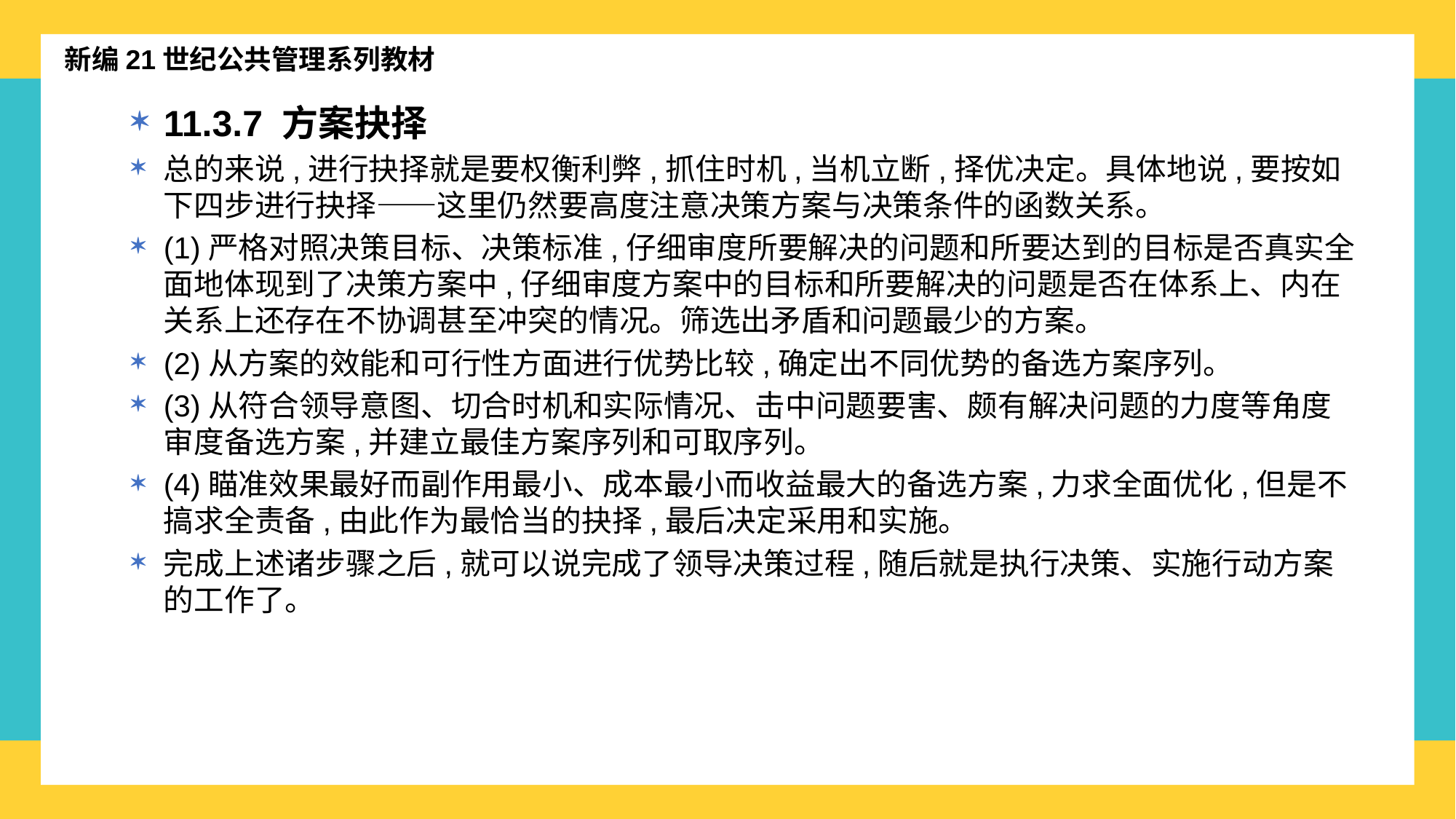

新编21世纪公共管理系列教材
11.3.7 方案抉择
总的来说,进行抉择就是要权衡利弊,抓住时机,当机立断,择优决定。具体地说,要按如下四步进行抉择——这里仍然要高度注意决策方案与决策条件的函数关系。
(1)严格对照决策目标、决策标准,仔细审度所要解决的问题和所要达到的目标是否真实全面地体现到了决策方案中,仔细审度方案中的目标和所要解决的问题是否在体系上、内在关系上还存在不协调甚至冲突的情况。筛选出矛盾和问题最少的方案。
(2)从方案的效能和可行性方面进行优势比较,确定出不同优势的备选方案序列。
(3)从符合领导意图、切合时机和实际情况、击中问题要害、颇有解决问题的力度等角度审度备选方案,并建立最佳方案序列和可取序列。
(4)瞄准效果最好而副作用最小、成本最小而收益最大的备选方案,力求全面优化,但是不搞求全责备,由此作为最恰当的抉择,最后决定采用和实施。
完成上述诸步骤之后,就可以说完成了领导决策过程,随后就是执行决策、实施行动方案的工作了。